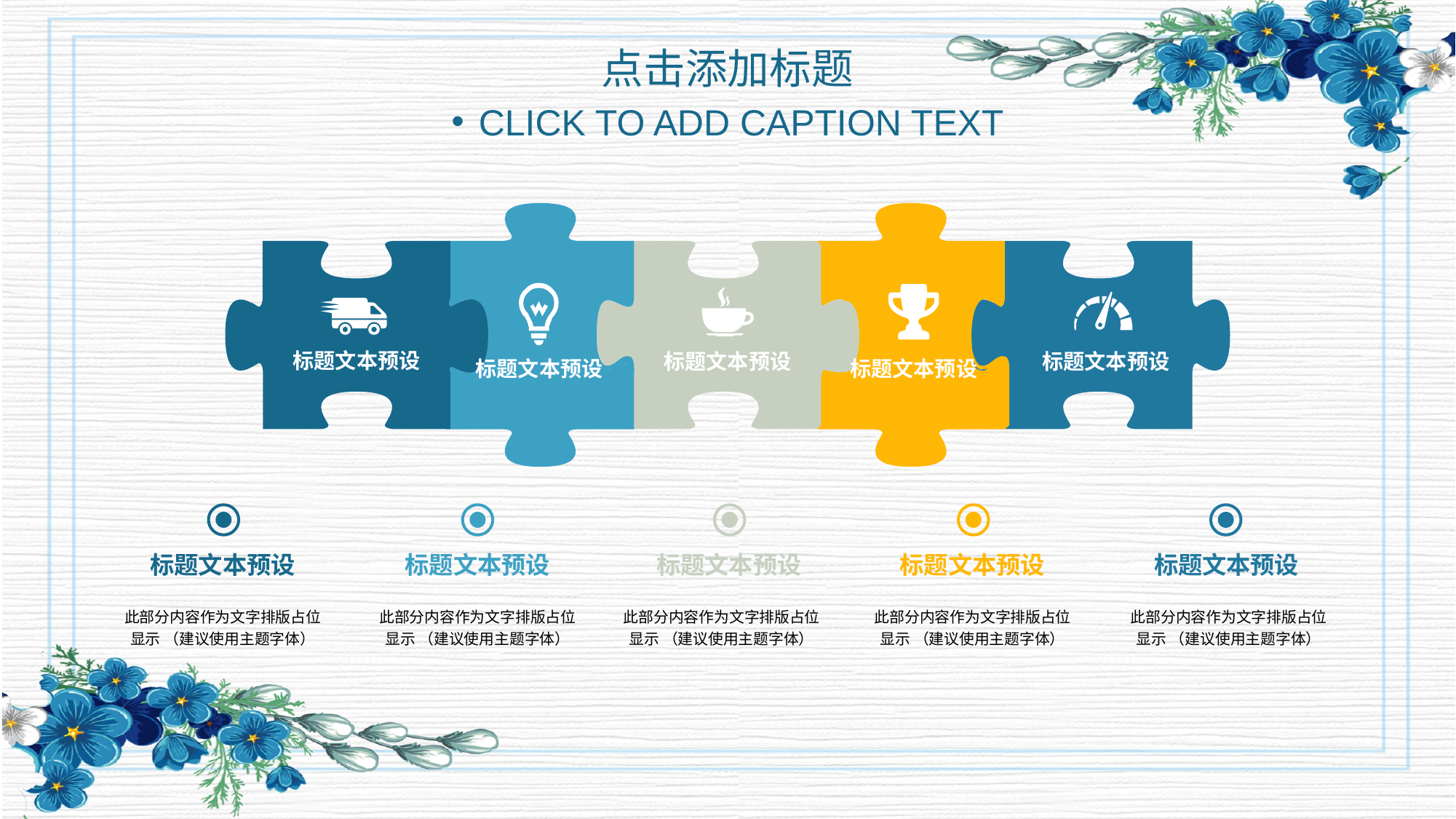

点击添加标题
CLICK TO ADD CAPTION TEXT

标题文本预设
标题文本预设
标题文本预设
标题文本预设
标题文本预设

标题文本预设
标题文本预设
标题文本预设
标题文本预设
标题文本预设
此部分内容作为文字排版占位
显示 （建议使用主题字体）
此部分内容作为文字排版占位
显示 （建议使用主题字体）
此部分内容作为文字排版占位
显示 （建议使用主题字体）
此部分内容作为文字排版占位
显示 （建议使用主题字体）
此部分内容作为文字排版占位
显示 （建议使用主题字体）